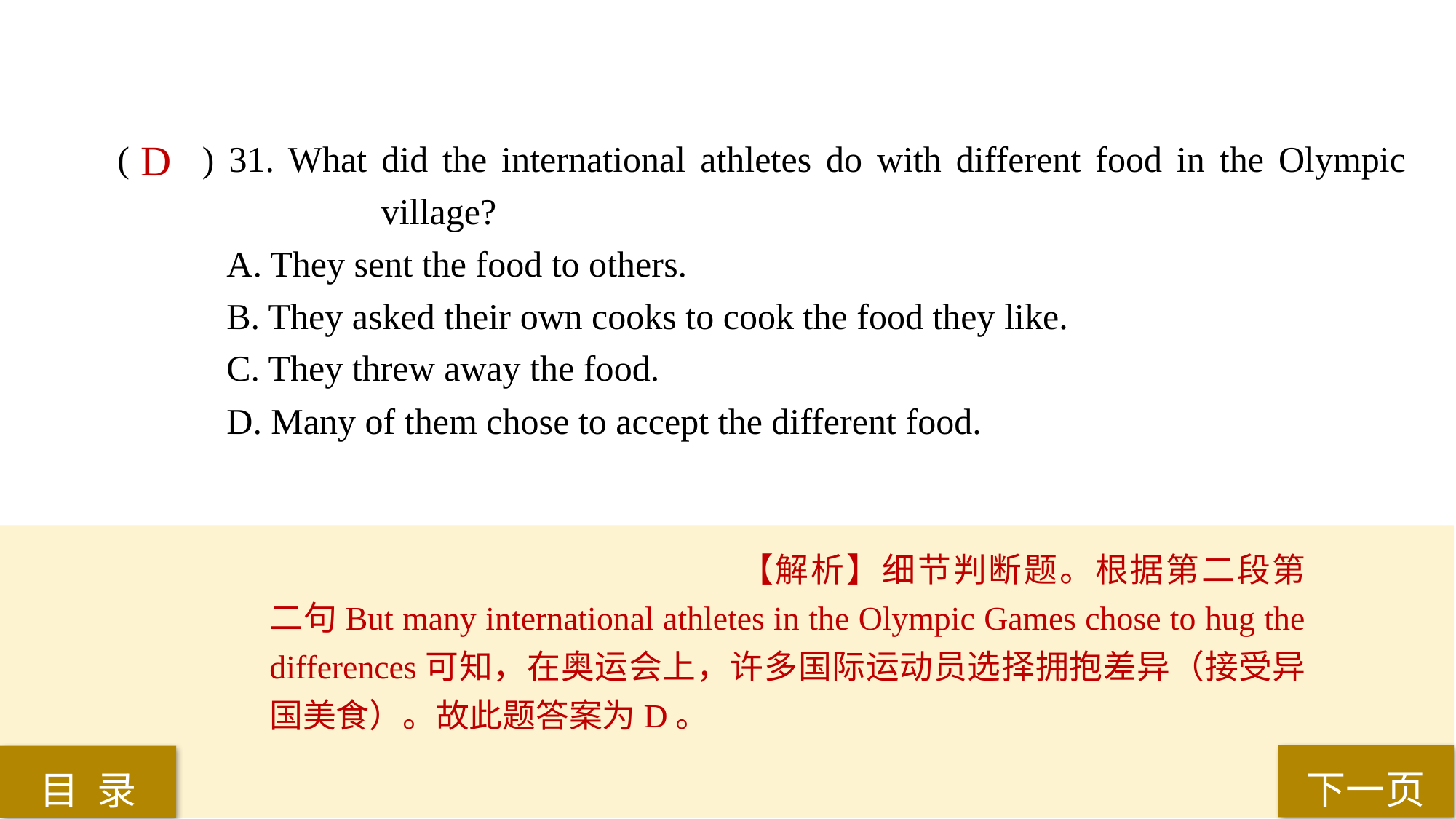

(     ) 31. What did the international athletes do with different food in the Olympic 	  	     village?
A. They sent the food to others.
B. They asked their own cooks to cook the food they like.
C. They threw away the food.
D. Many of them chose to accept the different food.
D
【解析】细节判断题。根据第二段第二句But many international athletes in the Olympic Games chose to hug the differences可知，在奥运会上，许多国际运动员选择拥抱差异（接受异国美食）。故此题答案为D。